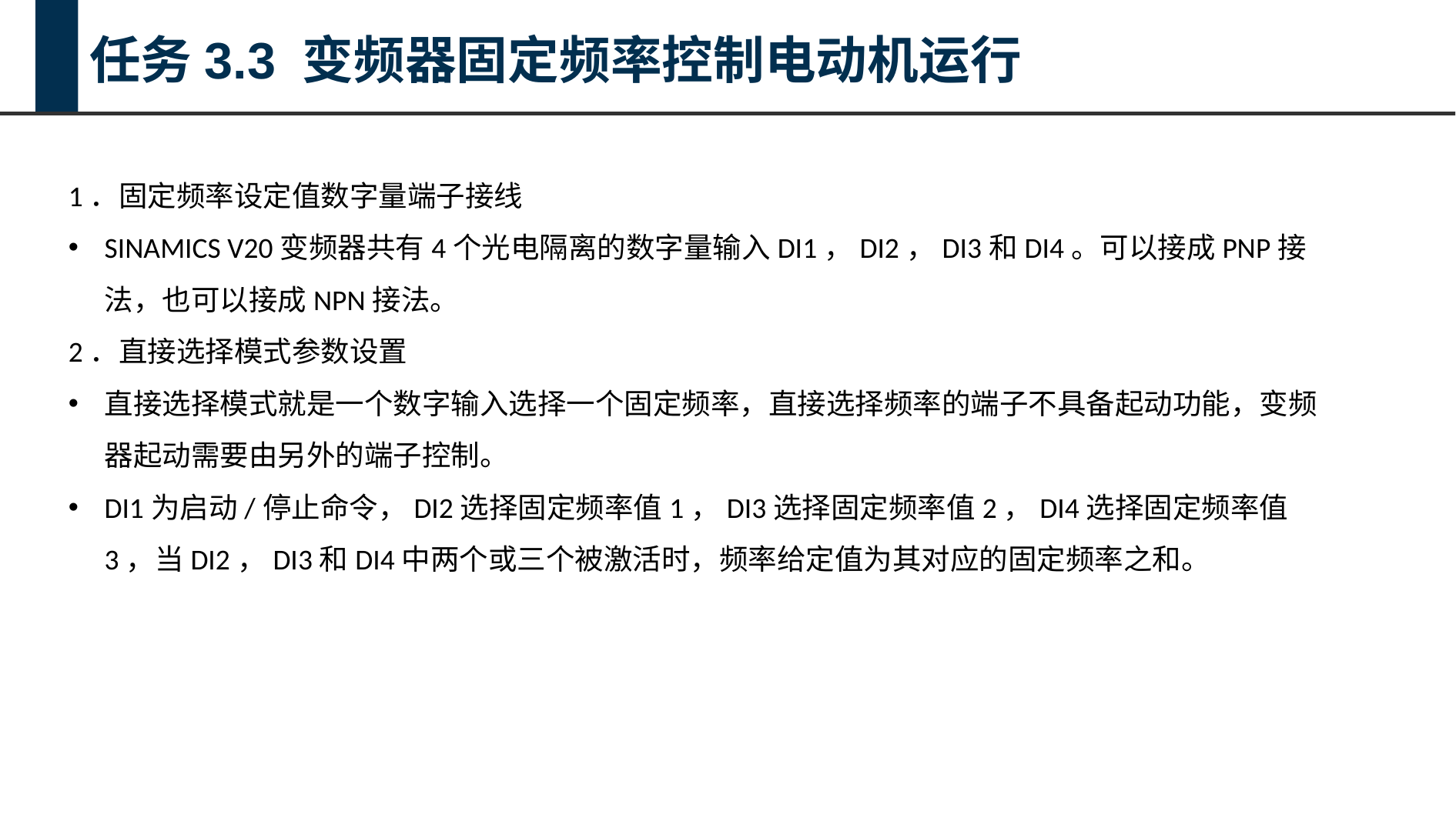

任务3.3 变频器固定频率控制电动机运行
1．固定频率设定值数字量端子接线
SINAMICS V20变频器共有4个光电隔离的数字量输入DI1，DI2，DI3和DI4。可以接成PNP接法，也可以接成NPN接法。
2．直接选择模式参数设置
直接选择模式就是一个数字输入选择一个固定频率，直接选择频率的端子不具备起动功能，变频器起动需要由另外的端子控制。
DI1为启动/停止命令，DI2选择固定频率值1，DI3选择固定频率值2，DI4选择固定频率值3，当DI2，DI3和DI4中两个或三个被激活时，频率给定值为其对应的固定频率之和。